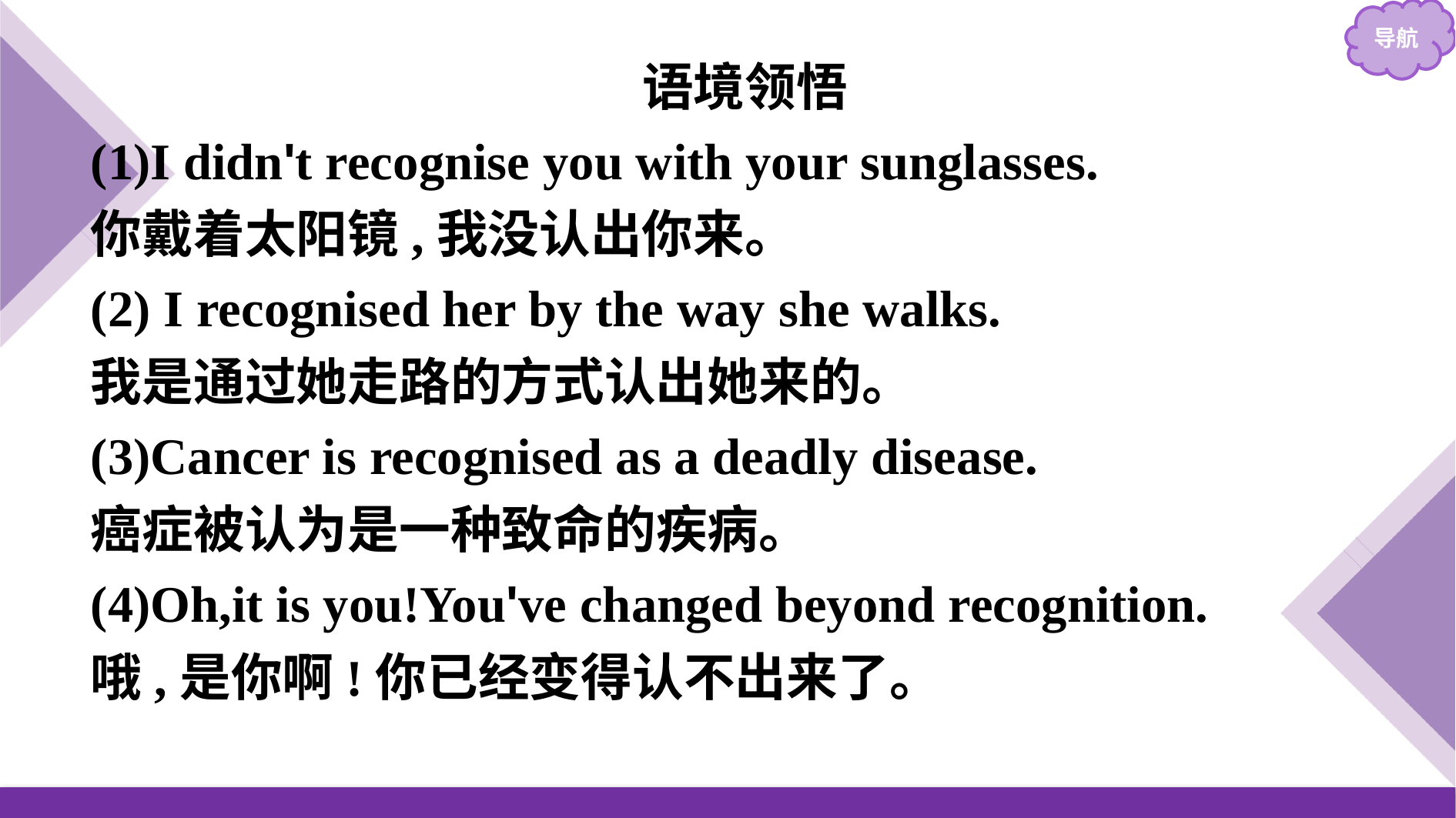

语境领悟
(1)I didn't recognise you with your sunglasses.
你戴着太阳镜,我没认出你来。
(2) I recognised her by the way she walks.
我是通过她走路的方式认出她来的。
(3)Cancer is recognised as a deadly disease.
癌症被认为是一种致命的疾病。
(4)Oh,it is you!You've changed beyond recognition.
哦,是你啊!你已经变得认不出来了。